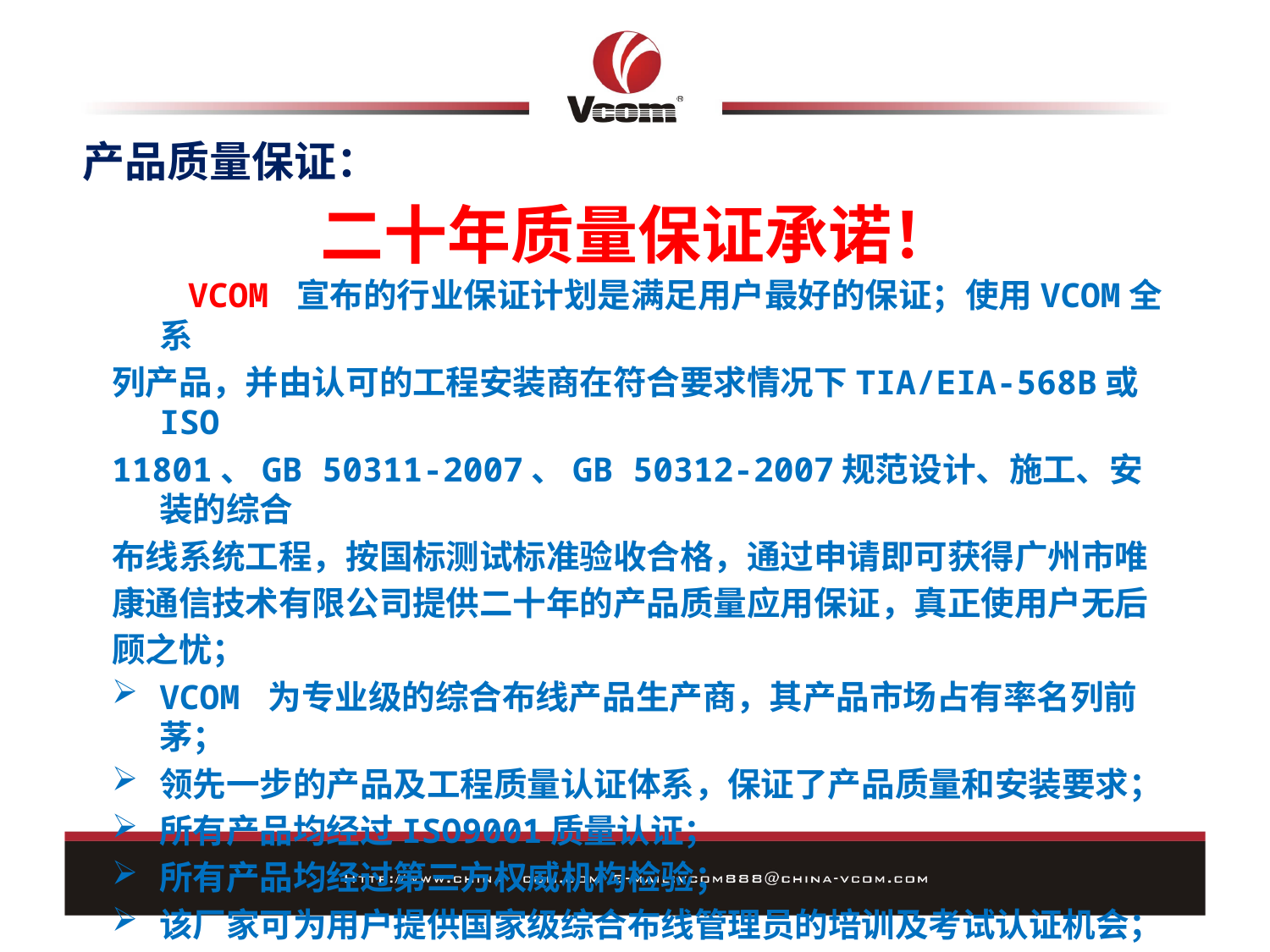

产品质量保证：
二十年质量保证承诺！
    VCOM 宣布的行业保证计划是满足用户最好的保证；使用VCOM全系
列产品，并由认可的工程安装商在符合要求情况下TIA/EIA-568B或ISO
11801、GB 50311-2007、GB 50312-2007规范设计、施工、安装的综合
布线系统工程，按国标测试标准验收合格，通过申请即可获得广州市唯
康通信技术有限公司提供二十年的产品质量应用保证，真正使用户无后
顾之忧；
VCOM 为专业级的综合布线产品生产商，其产品市场占有率名列前茅；
领先一步的产品及工程质量认证体系，保证了产品质量和安装要求；
所有产品均经过ISO9001质量认证；
所有产品均经过第三方权威机构检验；
该厂家可为用户提供国家级综合布线管理员的培训及考试认证机会；